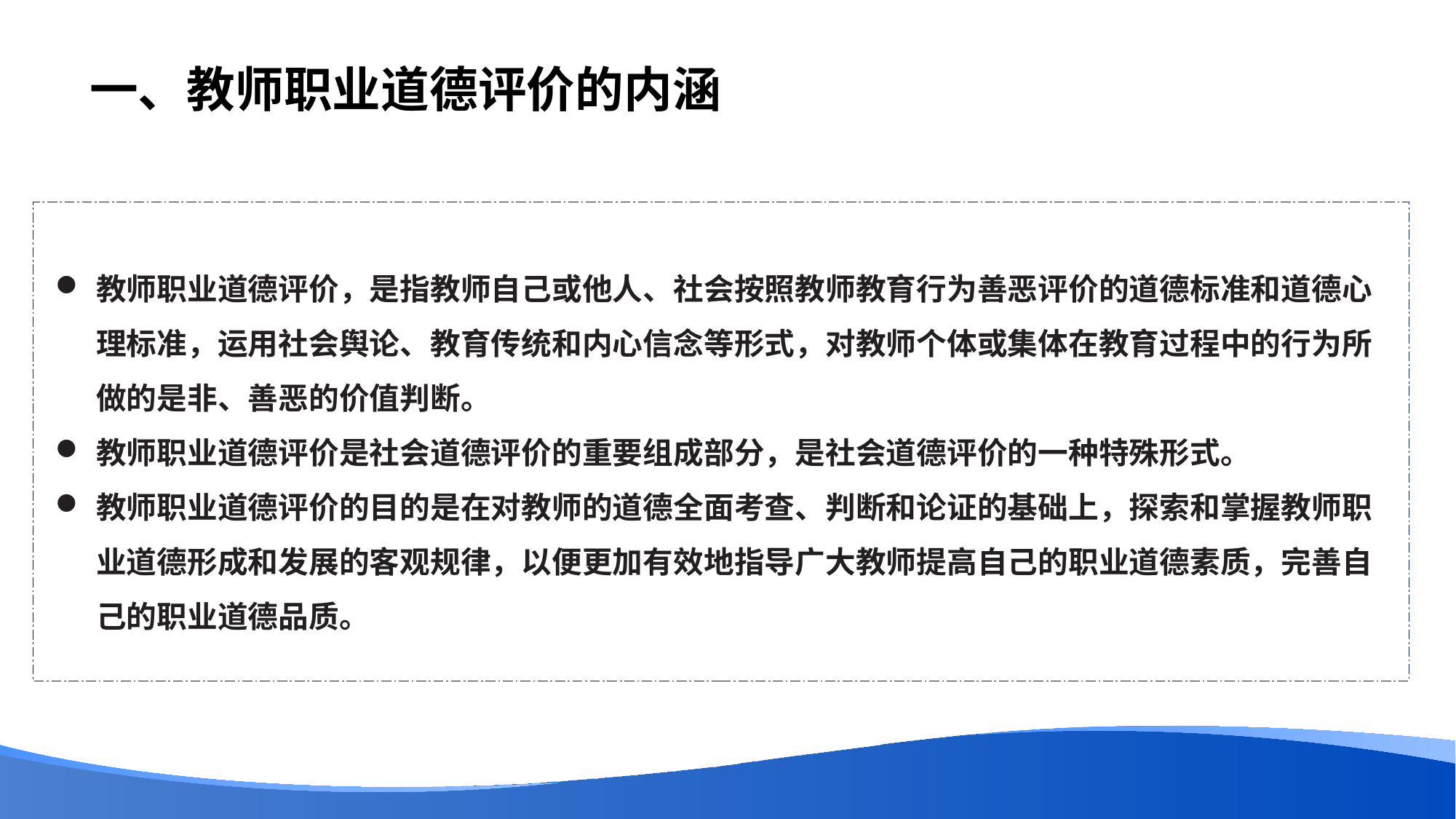

# 一、教师职业道德评价的内涵

教师职业道德评价，是指教师自己或他人、社会按照教师教育行为善恶评价的道德标准和道德心理标准，运用社会舆论、教育传统和内心信念等形式，对教师个体或集体在教育过程中的行为所做的是非、善恶的价值判断。
教师职业道德评价是社会道德评价的重要组成部分，是社会道德评价的一种特殊形式。
教师职业道德评价的目的是在对教师的道德全面考查、判断和论证的基础上，探索和掌握教师职业道德形成和发展的客观规律，以便更加有效地指导广大教师提高自己的职业道德素质，完善自己的职业道德品质。